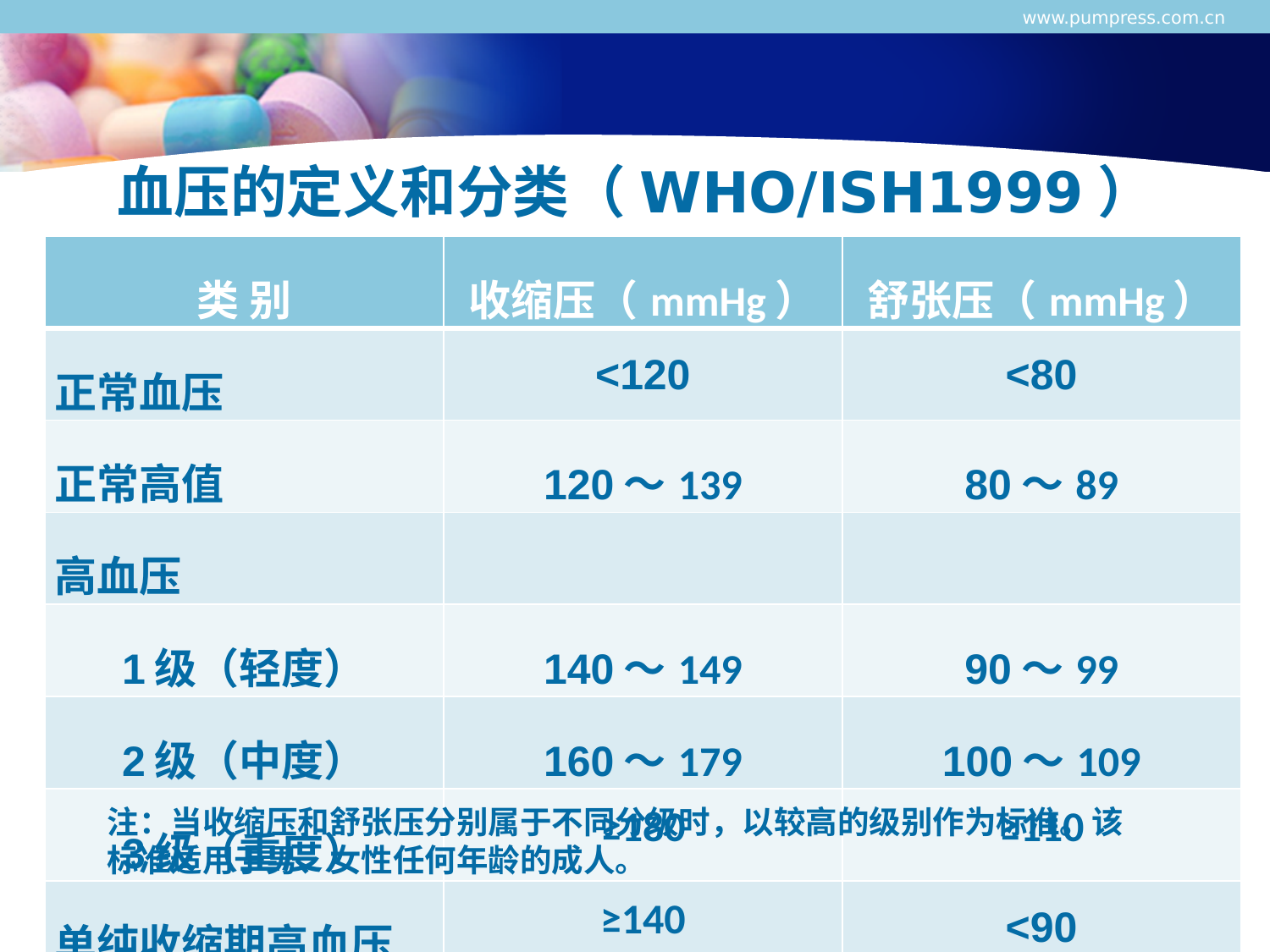

www.pumpress.com.cn
# 血压的定义和分类（WHO/ISH1999）
| 类 别 | 收缩压（mmHg） | 舒张压（mmHg） |
| --- | --- | --- |
| 正常血压 | <120 | <80 |
| 正常高值 | 120～139 | 80～89 |
| 高血压 |  |  |
| 1级（轻度） | 140～149 | 90～99 |
| 2级（中度） | 160～179 | 100～109 |
| 3级（重度） | ≥180 | ≥110 |
| 单纯收缩期高血压 | ≥140 | <90 |
注：当收缩压和舒张压分别属于不同分级时，以较高的级别作为标准。该标准适用于男、女性任何年龄的成人。